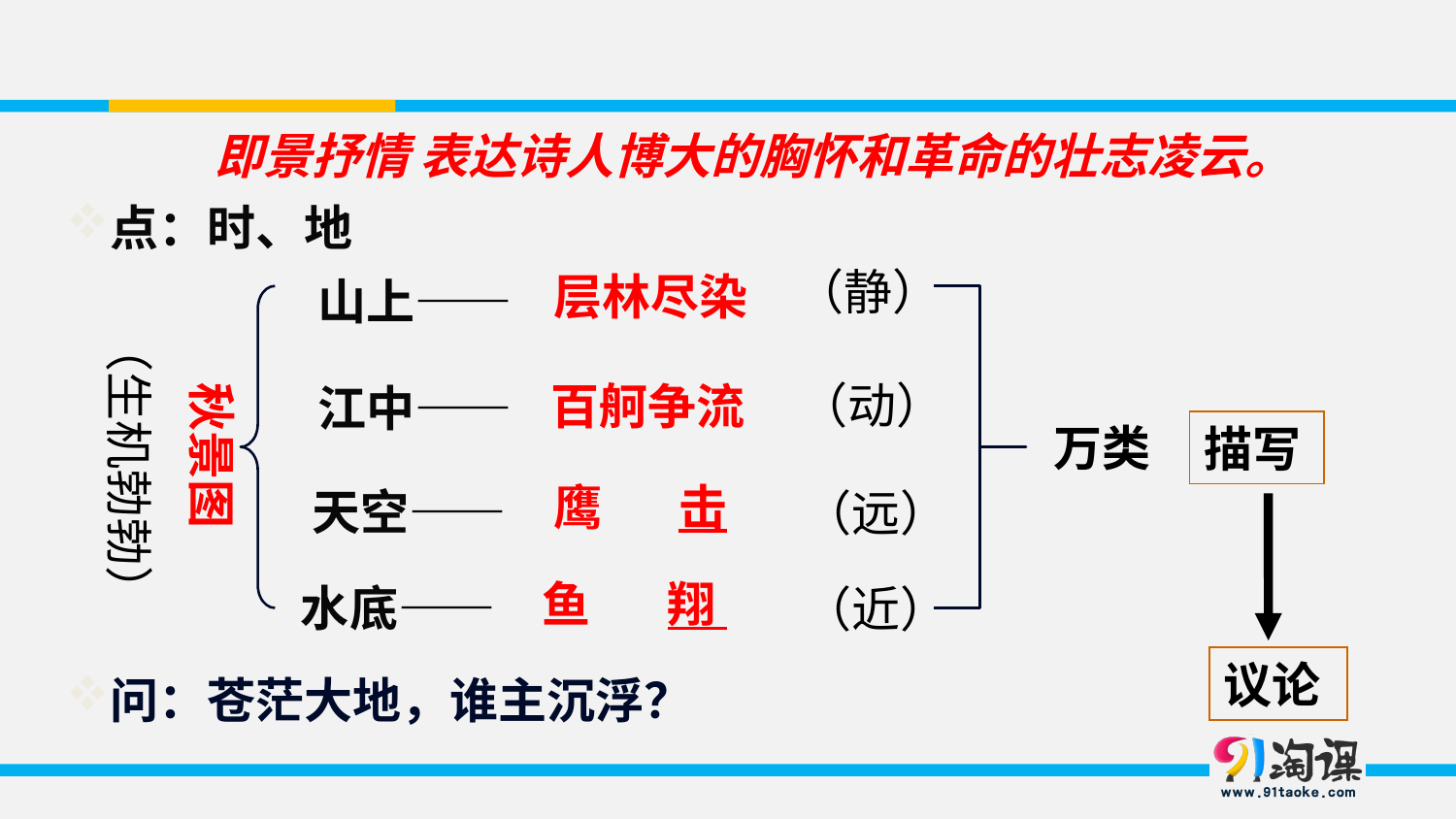

即景抒情 表达诗人博大的胸怀和革命的壮志凌云。
点：时、地
（静）
层林尽染
山上——

　   秋景图
 （生机勃勃）
（动）
百舸争流
江中——
万类
描写
鹰       击
天空——
（远）

鱼       翔
水底——
（近）
议论
问：苍茫大地，谁主沉浮？